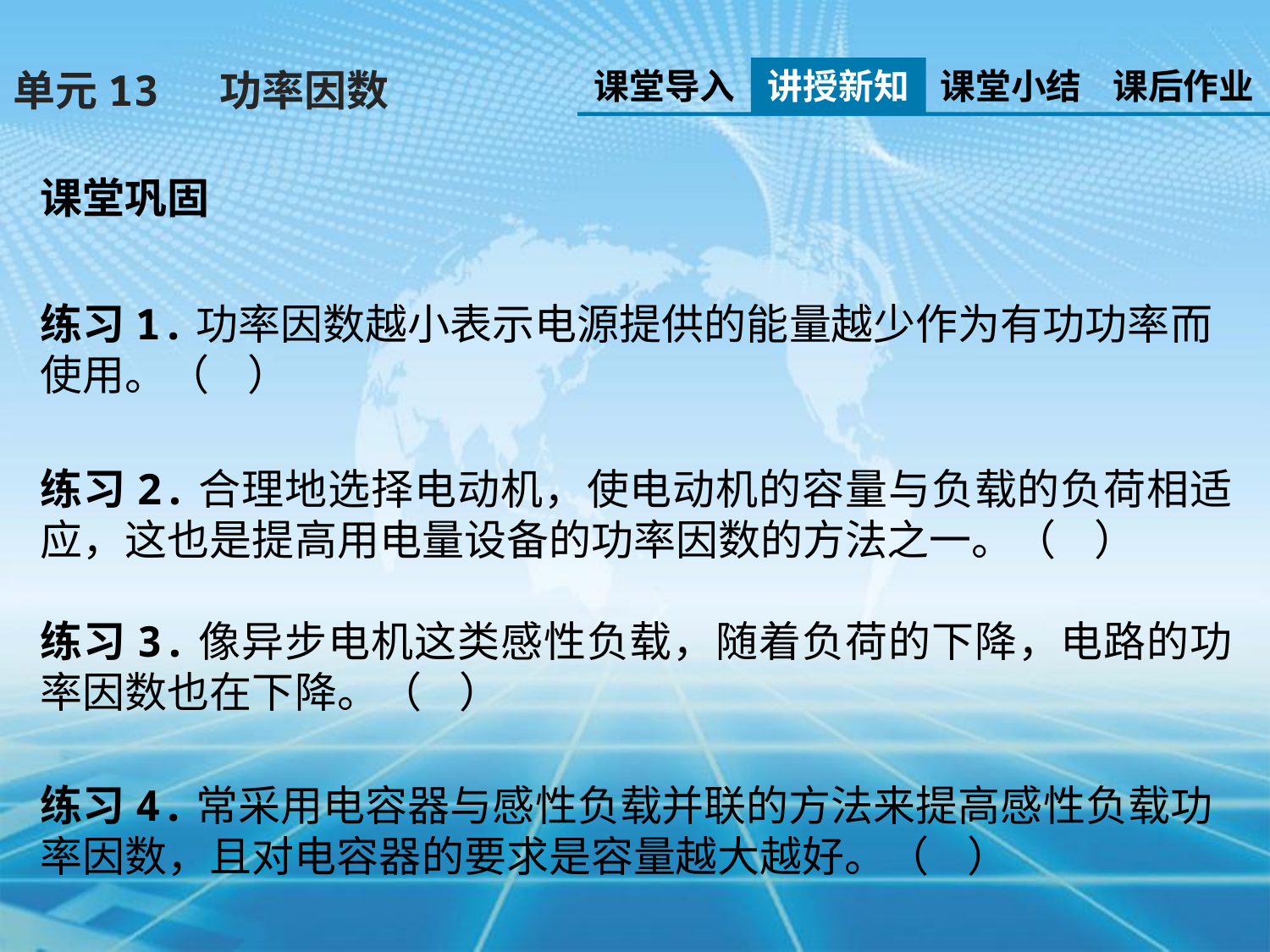

课堂导入
讲授新知
课堂小结
课后作业
单元13  功率因数
课堂巩固

练习1.功率因数越小表示电源提供的能量越少作为有功功率而使用。（    ）

练习2.合理地选择电动机，使电动机的容量与负载的负荷相适应，这也是提高用电量设备的功率因数的方法之一。（    ）

练习3.像异步电机这类感性负载，随着负荷的下降，电路的功率因数也在下降。（    ）

练习4.常采用电容器与感性负载并联的方法来提高感性负载功率因数，且对电容器的要求是容量越大越好。（    ）